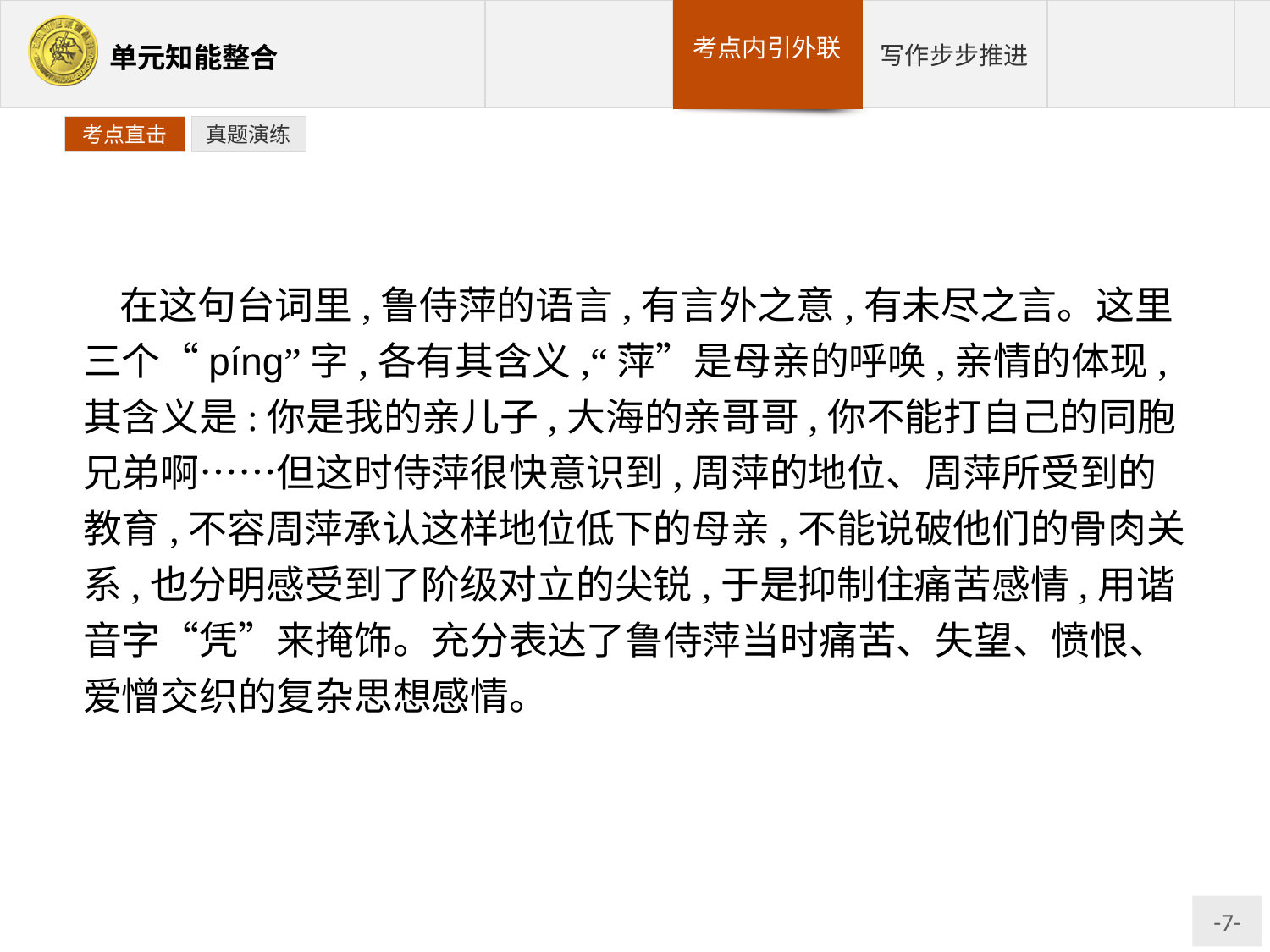

考点直击
真题演练
在这句台词里,鲁侍萍的语言,有言外之意,有未尽之言。这里三个“píng”字,各有其含义,“萍”是母亲的呼唤,亲情的体现,其含义是:你是我的亲儿子,大海的亲哥哥,你不能打自己的同胞兄弟啊……但这时侍萍很快意识到,周萍的地位、周萍所受到的教育,不容周萍承认这样地位低下的母亲,不能说破他们的骨肉关系,也分明感受到了阶级对立的尖锐,于是抑制住痛苦感情,用谐音字“凭”来掩饰。充分表达了鲁侍萍当时痛苦、失望、愤恨、爱憎交织的复杂思想感情。